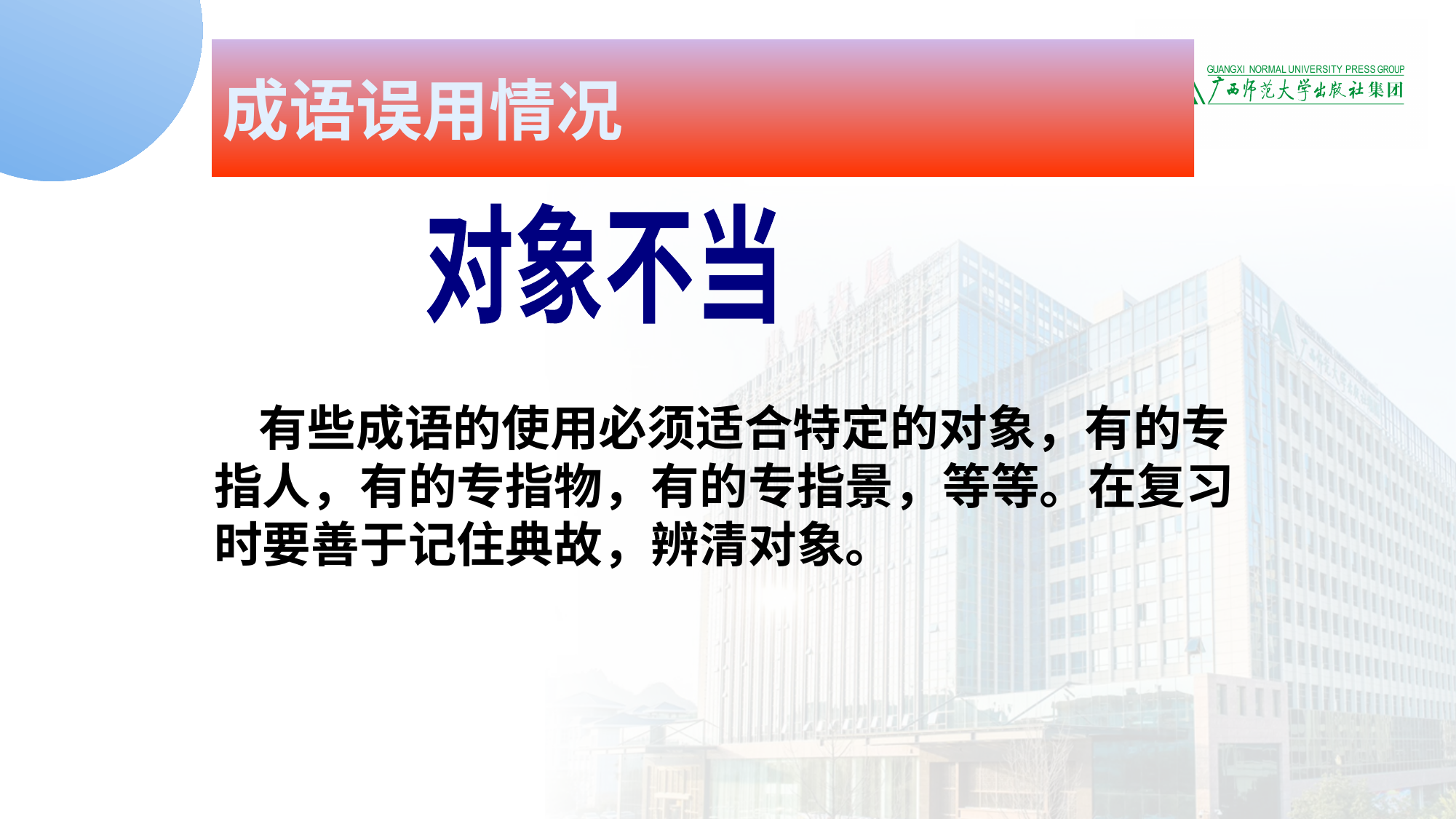

成语误用情况

对象不当

   有些成语的使用必须适合特定的对象，有的专指人，有的专指物，有的专指景，等等。在复习时要善于记住典故，辨清对象。